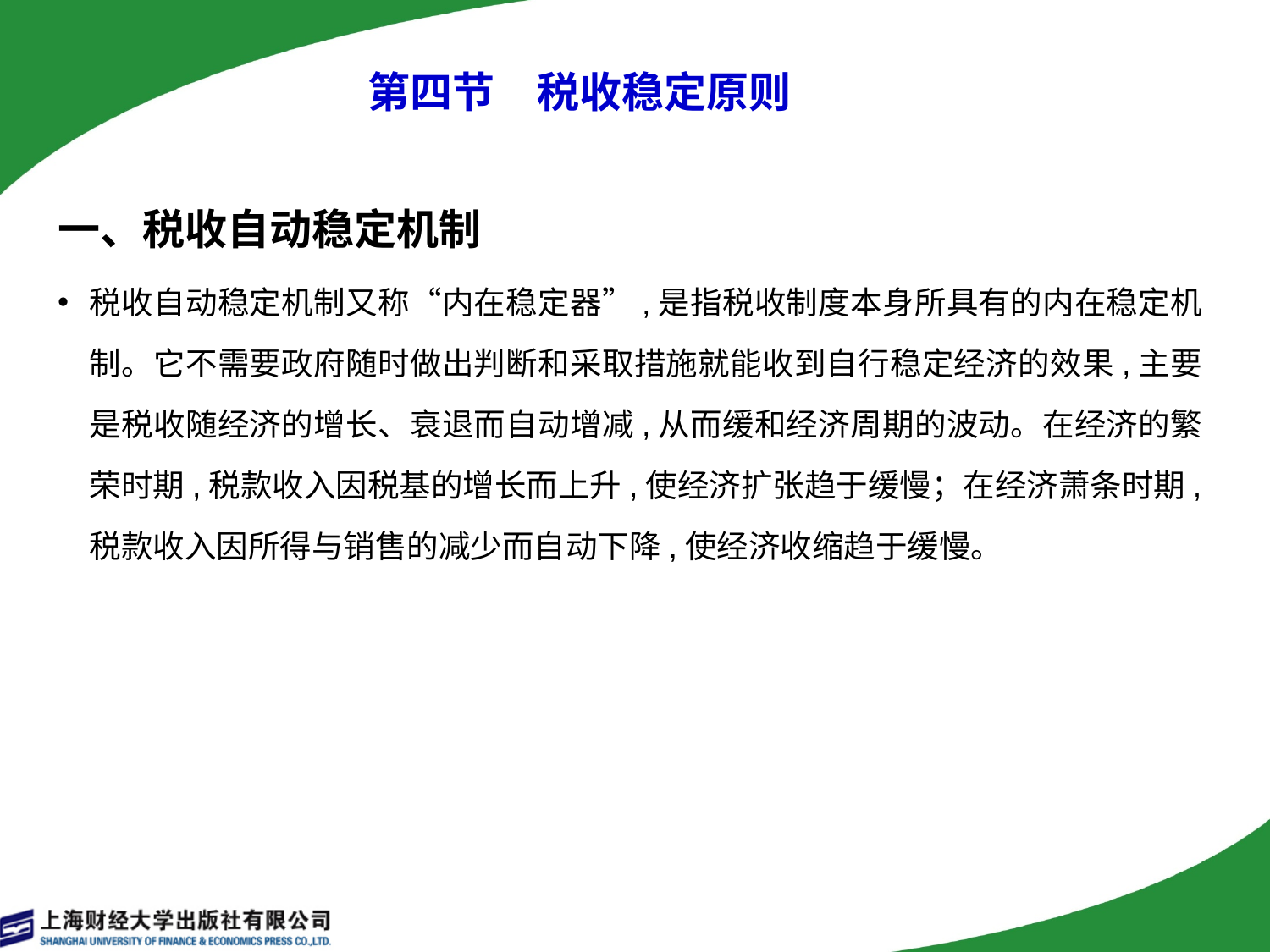

# 第四节　税收稳定原则
一、税收自动稳定机制
税收自动稳定机制又称“内在稳定器”,是指税收制度本身所具有的内在稳定机制。它不需要政府随时做出判断和采取措施就能收到自行稳定经济的效果,主要是税收随经济的增长、衰退而自动增减,从而缓和经济周期的波动。在经济的繁荣时期,税款收入因税基的增长而上升,使经济扩张趋于缓慢；在经济萧条时期,税款收入因所得与销售的减少而自动下降,使经济收缩趋于缓慢。